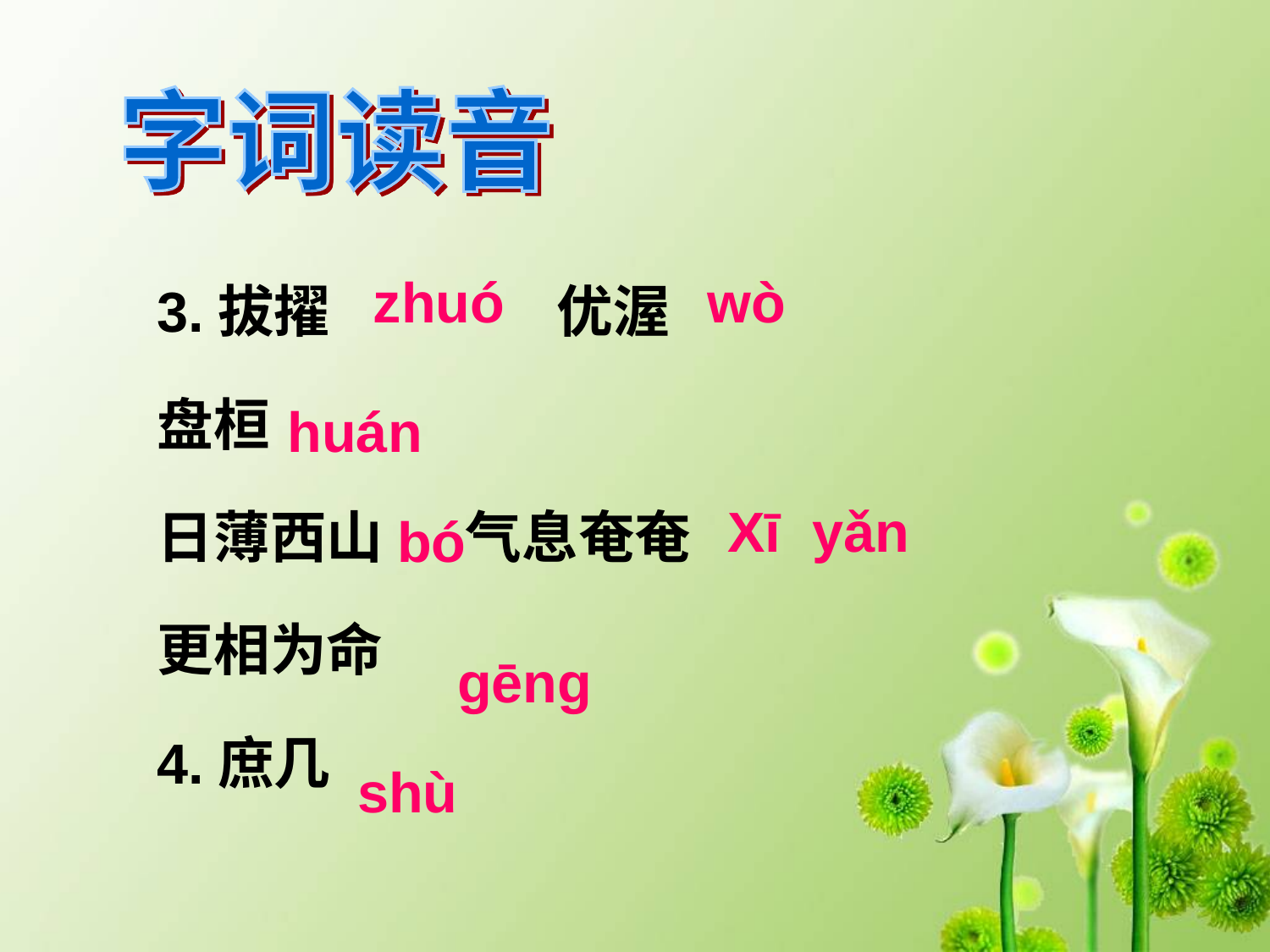

字词读音
 zhuó
wò
3.拔擢　　　　优渥
盘桓
日薄西山　  气息奄奄
更相为命
4.庶几
huán
Xī  yǎn
bó
gēng
shù